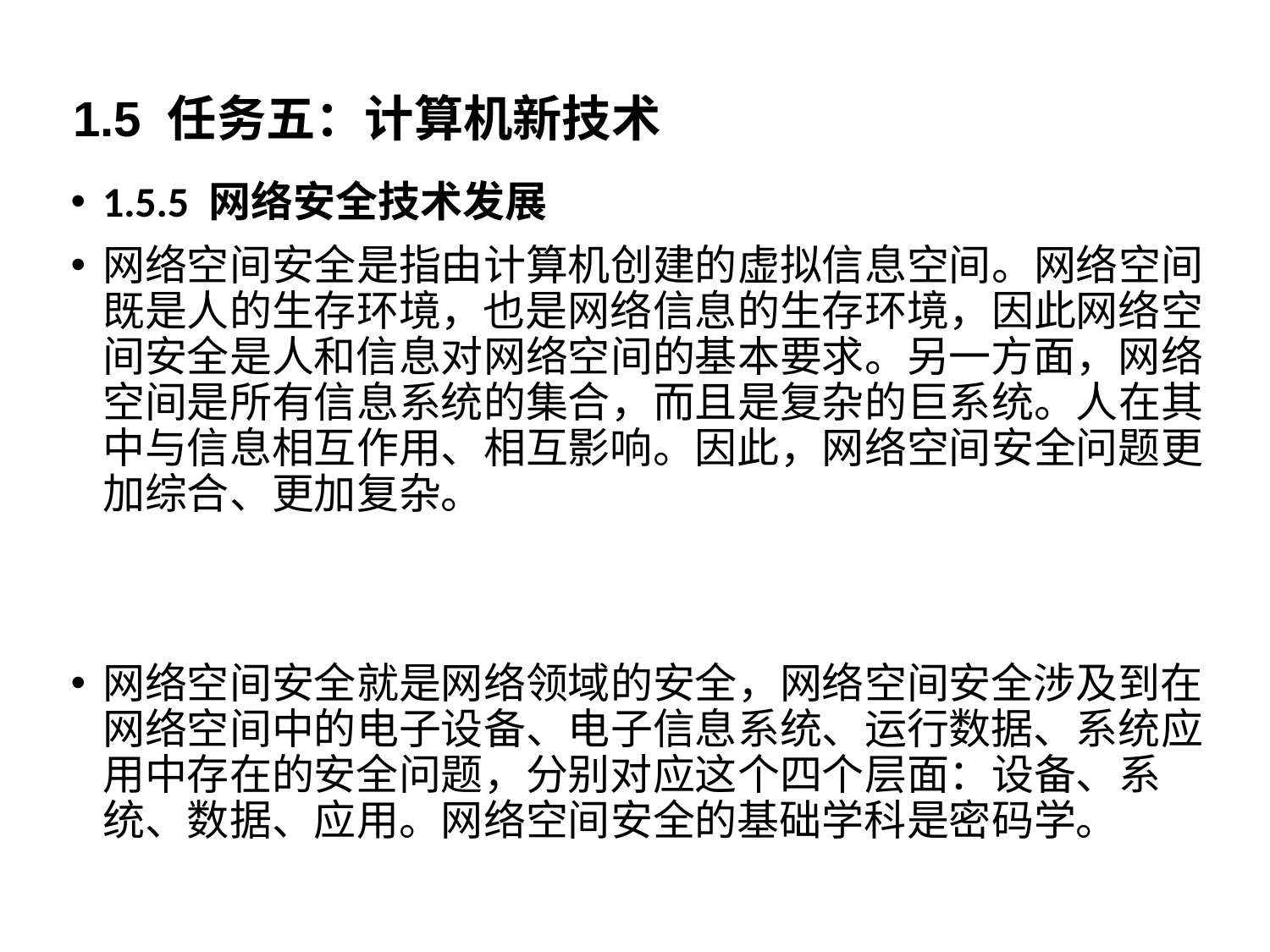

# 1.5 任务五：计算机新技术
1.5.5 网络安全技术发展
网络空间安全是指由计算机创建的虚拟信息空间。网络空间既是人的生存环境，也是网络信息的生存环境，因此网络空间安全是人和信息对网络空间的基本要求。另一方面，网络空间是所有信息系统的集合，而且是复杂的巨系统。人在其中与信息相互作用、相互影响。因此，网络空间安全问题更加综合、更加复杂。

网络空间安全就是网络领域的安全，网络空间安全涉及到在网络空间中的电子设备、电子信息系统、运行数据、系统应用中存在的安全问题，分别对应这个四个层面：设备、系统、数据、应用。网络空间安全的基础学科是密码学。